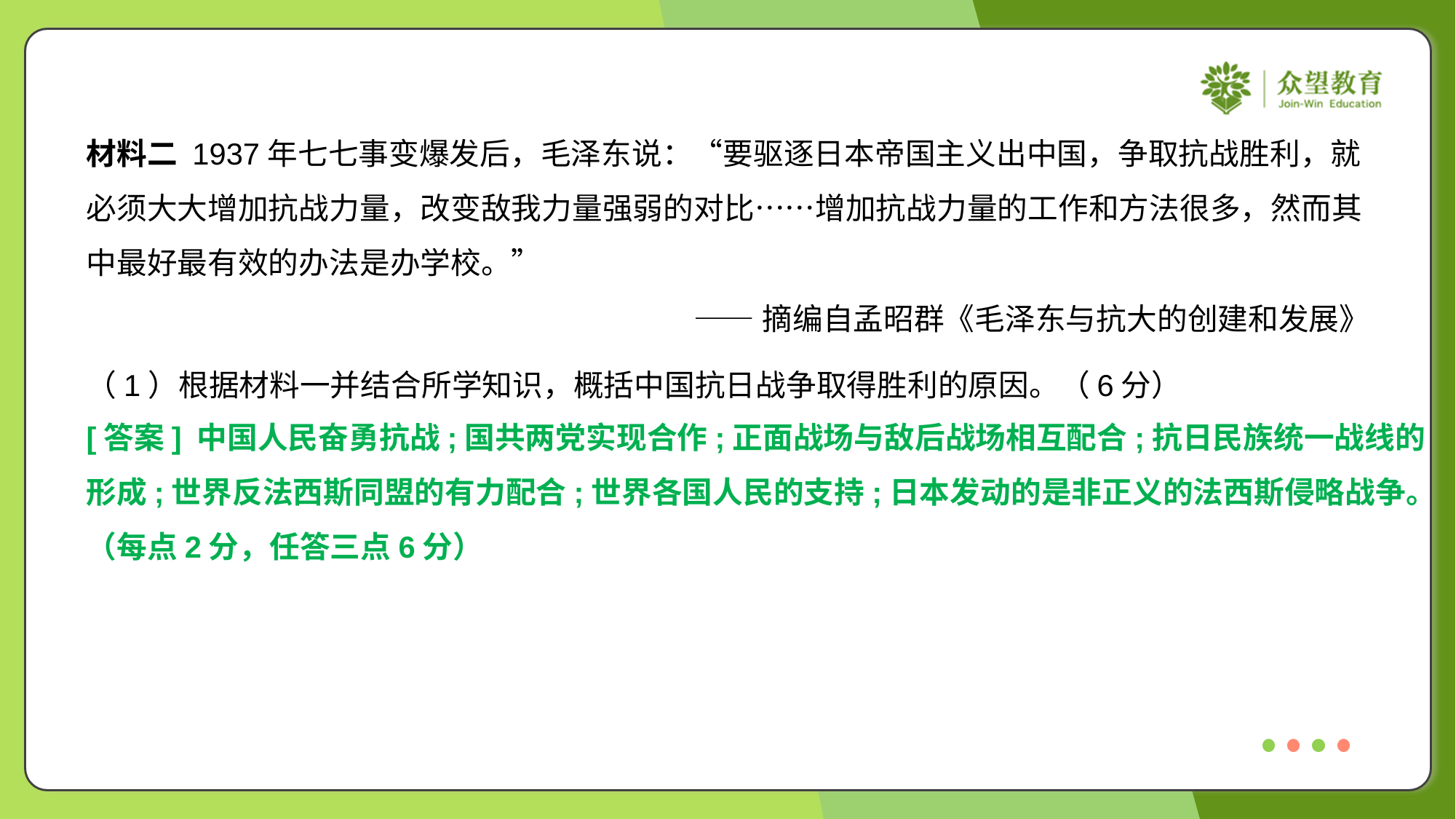

材料二 1937年七七事变爆发后，毛泽东说：“要驱逐日本帝国主义出中国，争取抗战胜利，就
必须大大增加抗战力量，改变敌我力量强弱的对比……增加抗战力量的工作和方法很多，然而其
中最好最有效的办法是办学校。”
——摘编自孟昭群《毛泽东与抗大的创建和发展》
（1）根据材料一并结合所学知识，概括中国抗日战争取得胜利的原因。（6分）
[答案] 中国人民奋勇抗战;国共两党实现合作;正面战场与敌后战场相互配合;抗日民族统一战线的
形成;世界反法西斯同盟的有力配合;世界各国人民的支持;日本发动的是非正义的法西斯侵略战争。
（每点2分，任答三点6分）